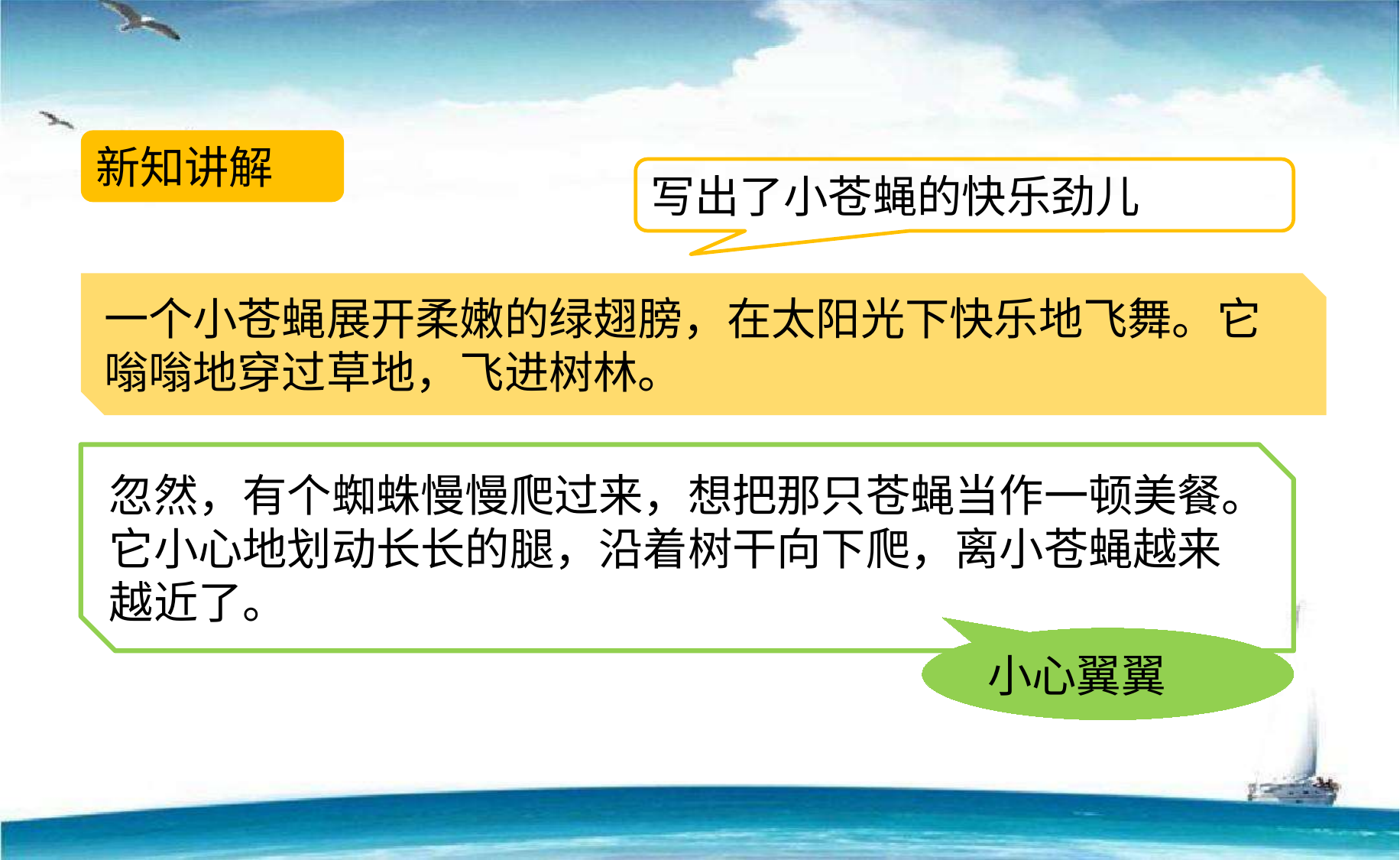

新知讲解
写出了小苍蝇的快乐劲儿
一个小苍蝇展开柔嫩的绿翅膀，在太阳光下快乐地飞舞。它嗡嗡地穿过草地，飞进树林。
忽然，有个蜘蛛慢慢爬过来，想把那只苍蝇当作一顿美餐。它小心地划动长长的腿，沿着树干向下爬，离小苍蝇越来越近了。
小心翼翼